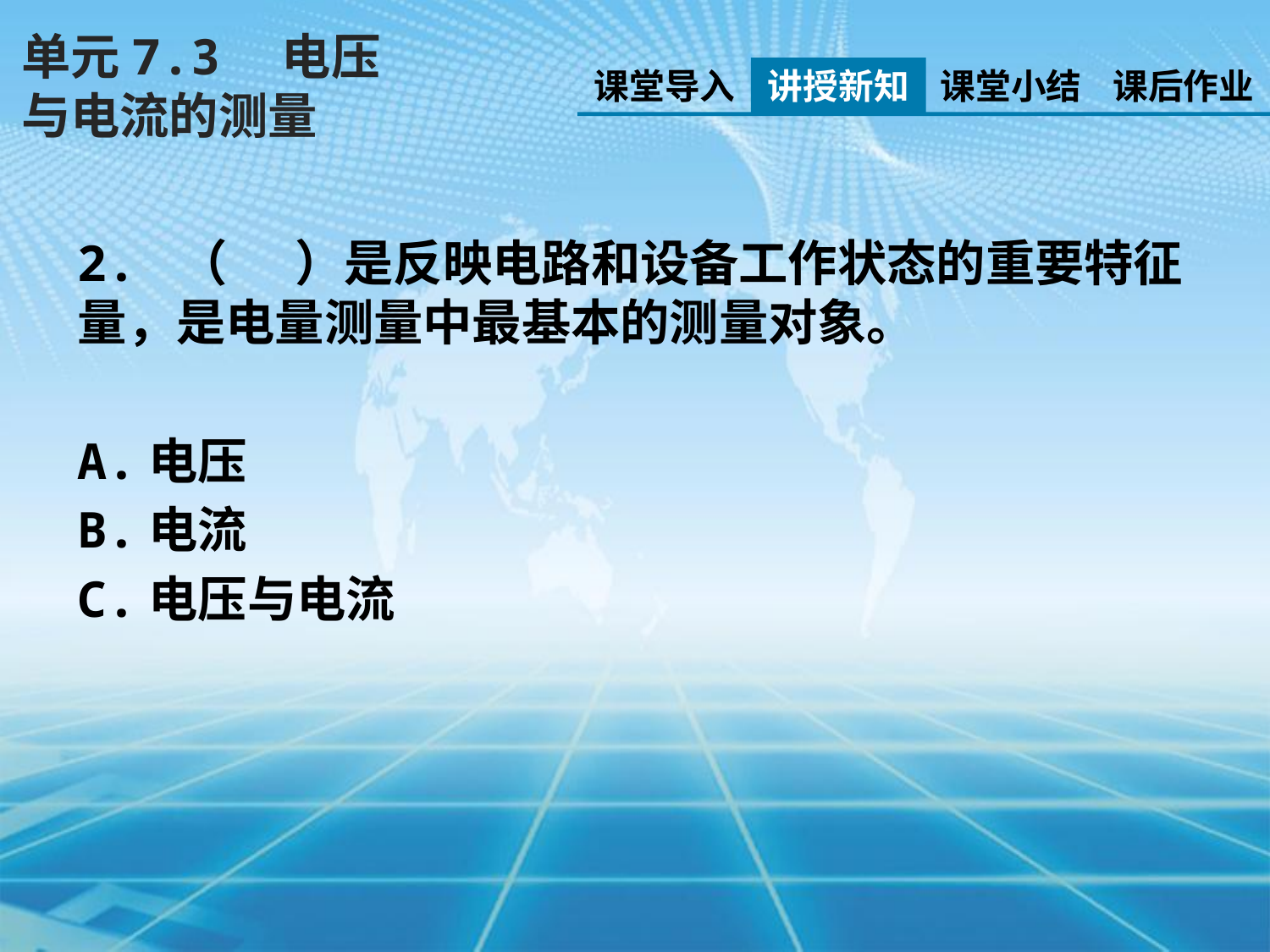

单元7.3　电压与电流的测量
课堂导入
讲授新知
课堂小结
课后作业
2. （      ）是反映电路和设备工作状态的重要特征量，是电量测量中最基本的测量对象。

A.电压
B.电流
C.电压与电流